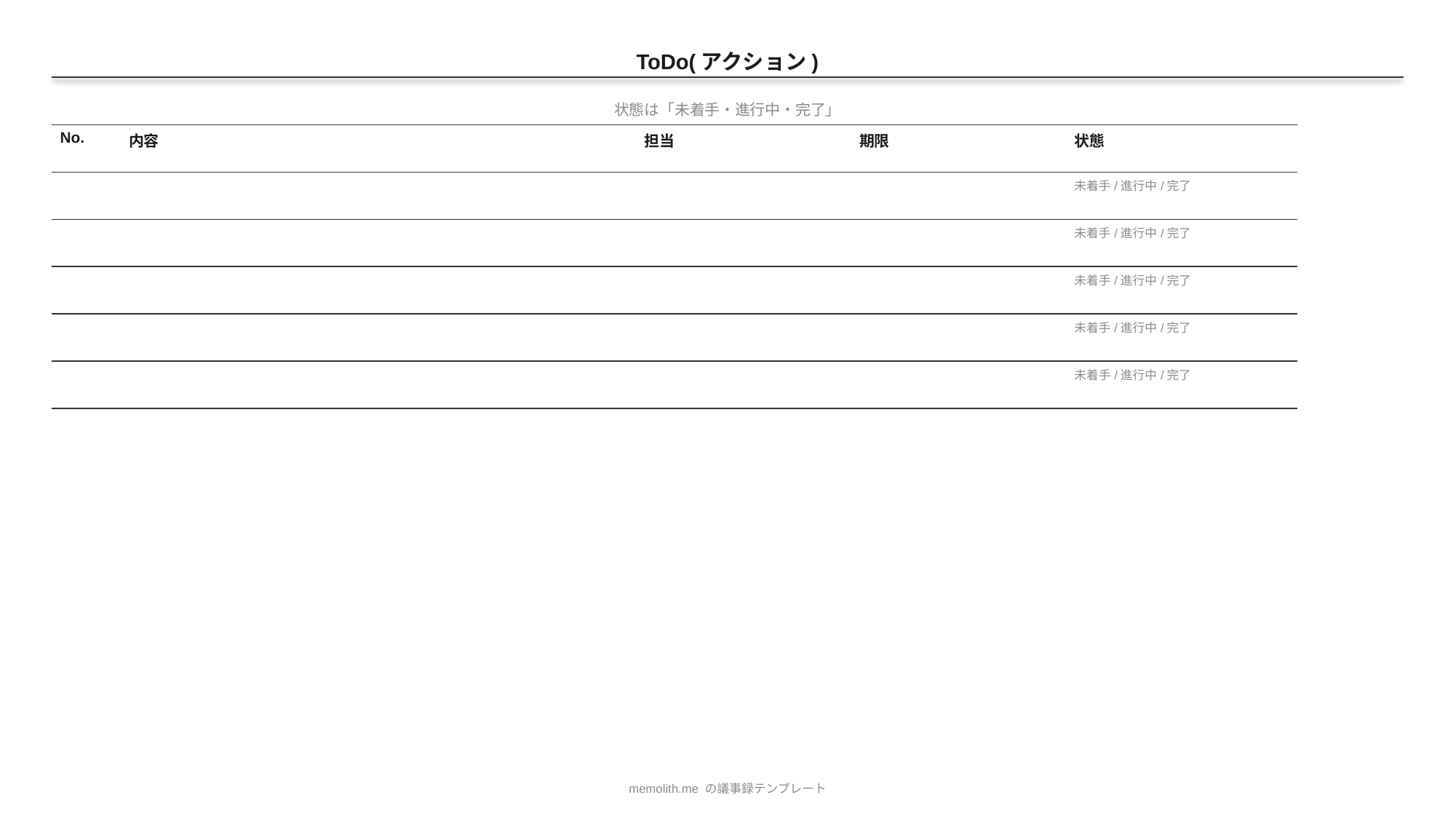

ToDo(アクション)
状態は「未着手・進行中・完了」
| No. | 内容 | 担当 | 期限 | 状態 |
| --- | --- | --- | --- | --- |
|  |  |  |  | 未着手/進行中/完了 |
|  |  |  |  | 未着手/進行中/完了 |
|  |  |  |  | 未着手/進行中/完了 |
|  |  |  |  | 未着手/進行中/完了 |
|  |  |  |  | 未着手/進行中/完了 |
memolith.me の議事録テンプレート